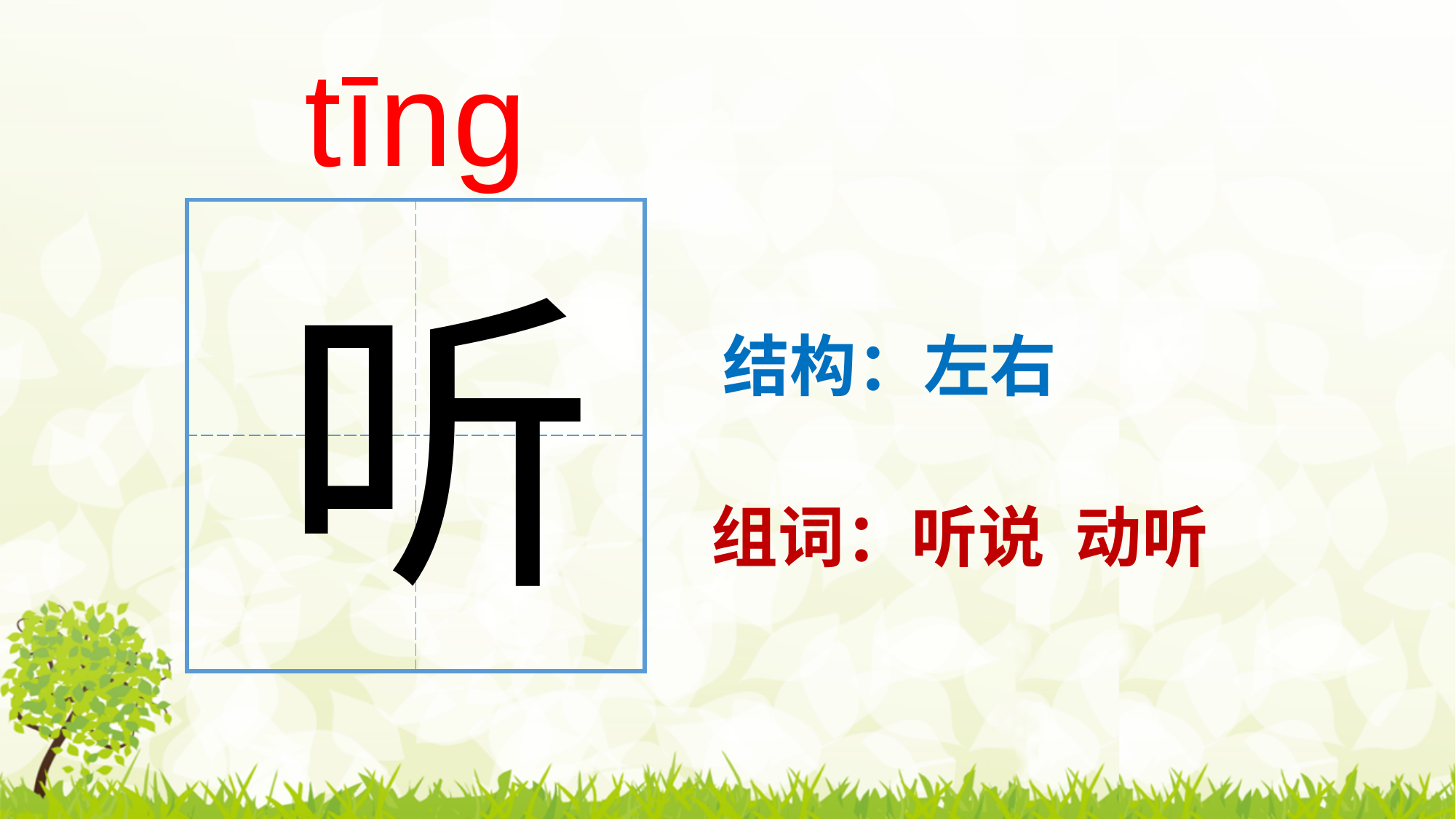

tīng
|  |  |
| --- | --- |
|  |  |
听
结构：左右

组词：听说  动听